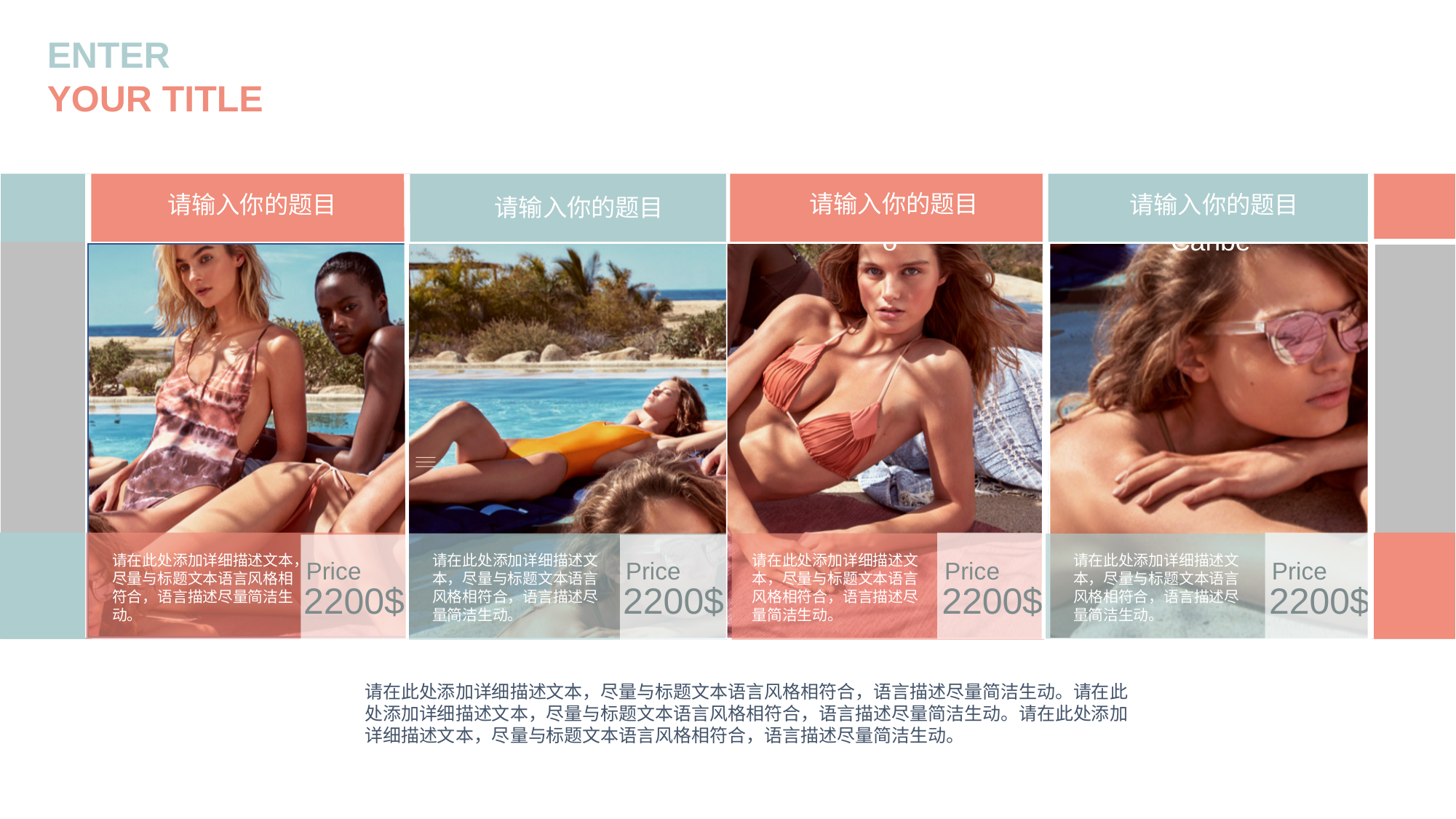

请输入你的题目
Mérida

请在此处添加详细描述文本，尽量与标题文本语言风格相符合，语言描述尽量简洁生动。
Price
2200$

Caripe
请输入你的题目

请在此处添加详细描述文本，尽量与标题文本语言风格相符合，语言描述尽量简洁生动。
Price
2200$

请输入你的题目
Caripito

请在此处添加详细描述文本，尽量与标题文本语言风格相符合，语言描述尽量简洁生动。
Price
2200$

请输入你的题目
Rio Caribe

请在此处添加详细描述文本，尽量与标题文本语言风格相符合，语言描述尽量简洁生动。
Price
2200$

请在此处添加详细描述文本，尽量与标题文本语言风格相符合，语言描述尽量简洁生动。请在此处添加详细描述文本，尽量与标题文本语言风格相符合，语言描述尽量简洁生动。请在此处添加详细描述文本，尽量与标题文本语言风格相符合，语言描述尽量简洁生动。